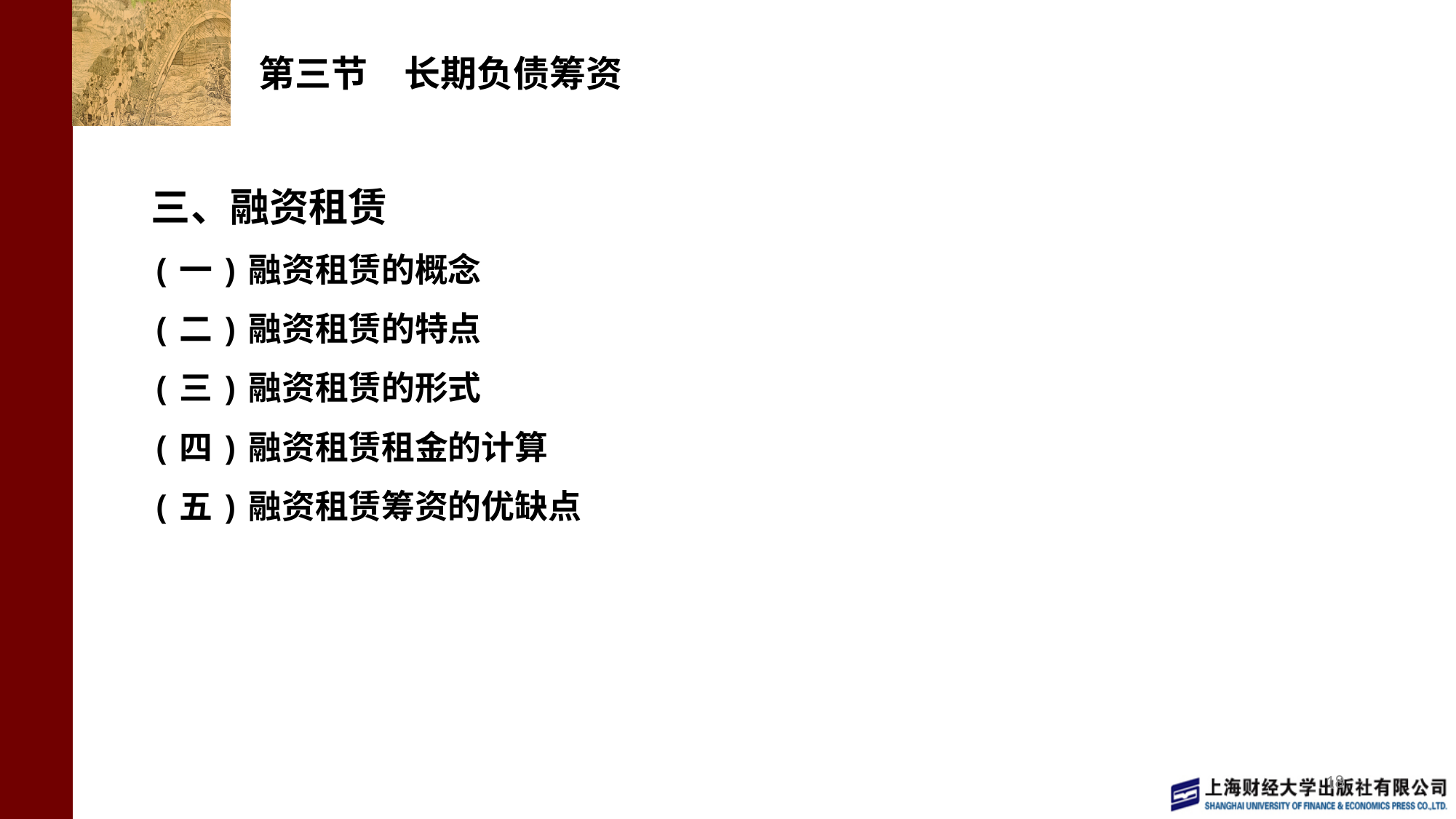

# 第三节　长期负债筹资
三、融资租赁
(一)融资租赁的概念
(二)融资租赁的特点
(三)融资租赁的形式
(四)融资租赁租金的计算
(五)融资租赁筹资的优缺点

18